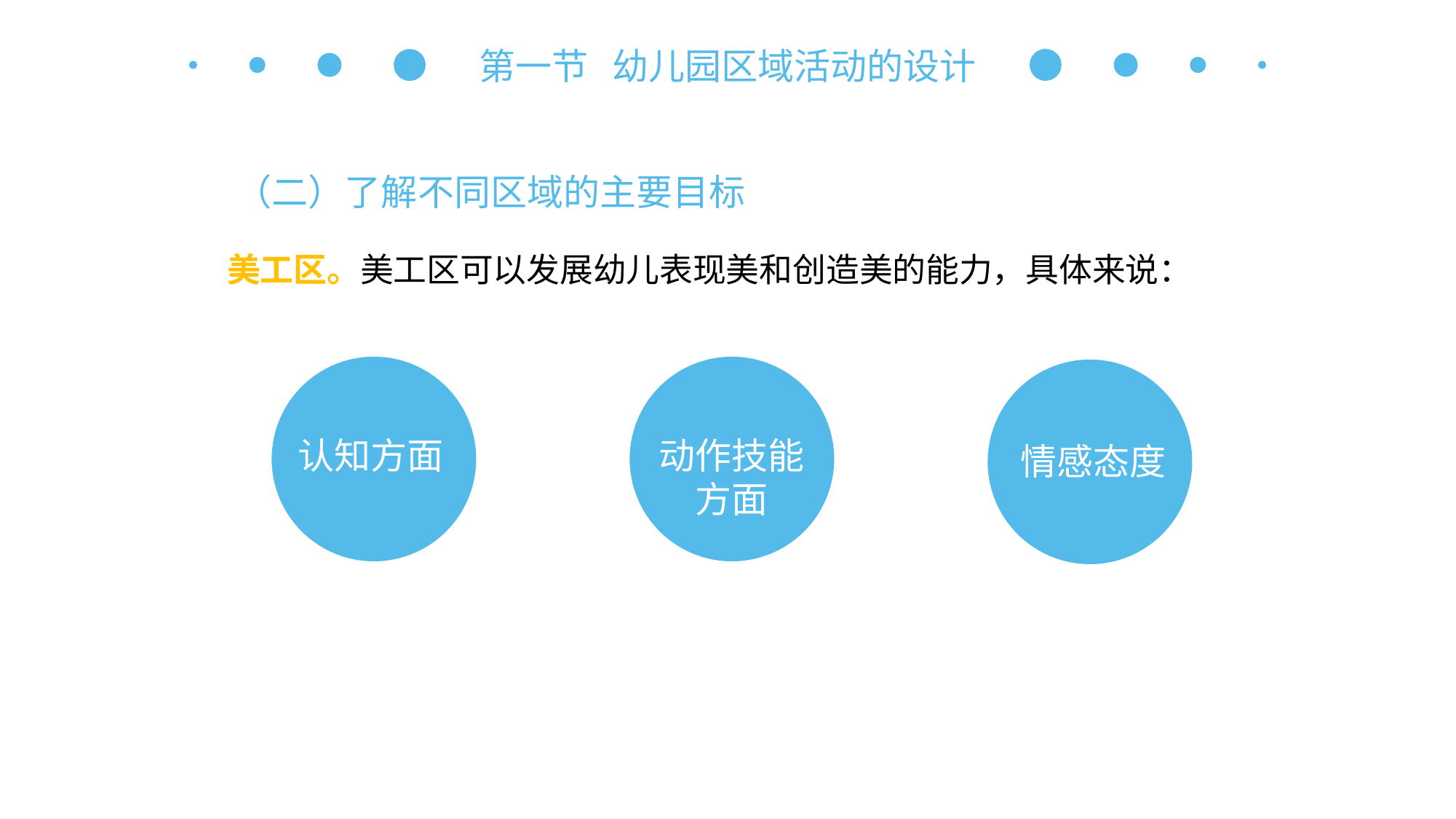

第一节   幼儿园区域活动的设计

（二）了解不同区域的主要目标
美工区。美工区可以发展幼儿表现美和创造美的能力，具体来说：

认知方面
动作技能方面
情感态度